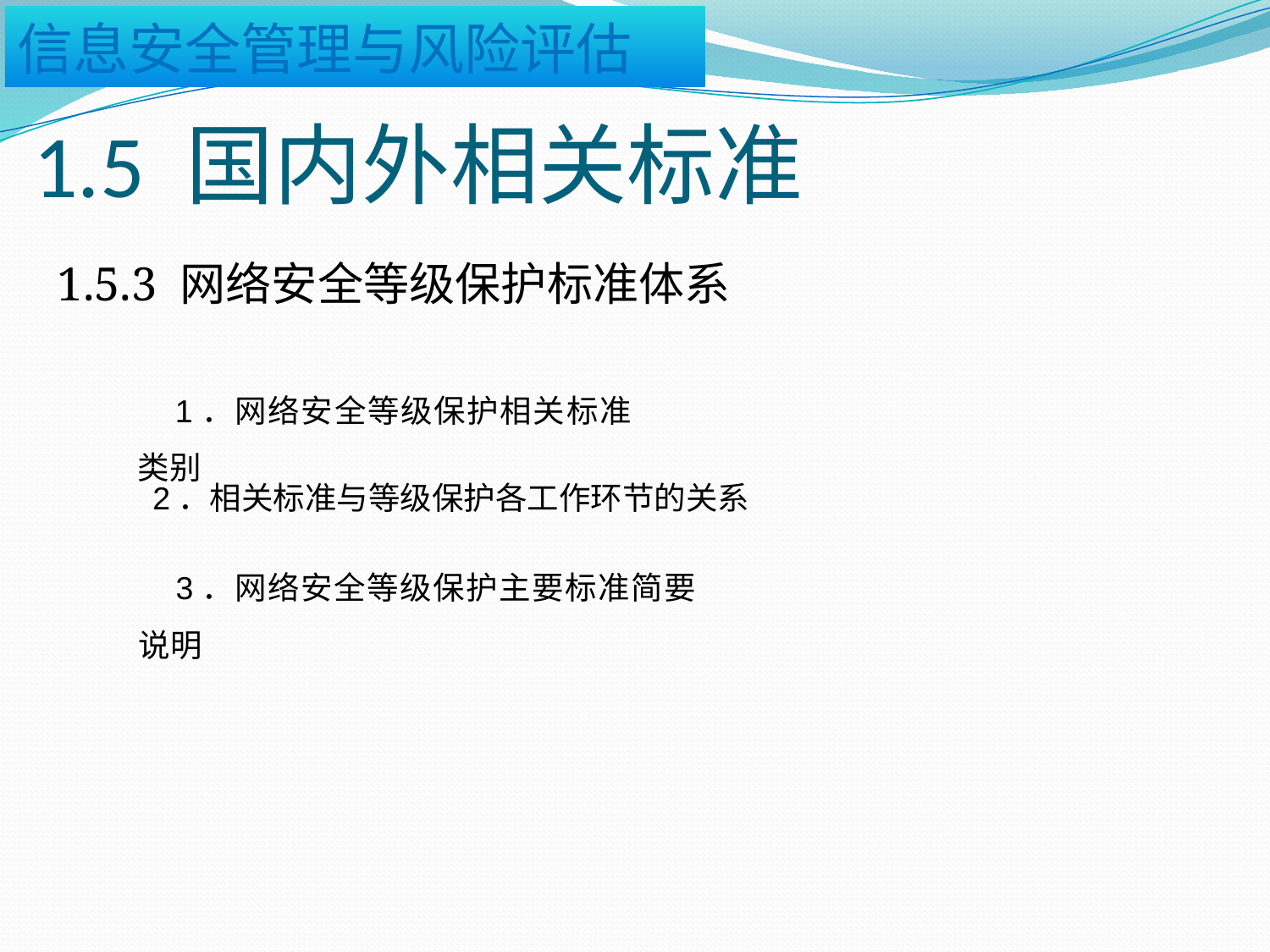

# 1.5 国内外相关标准
1.5.3 网络安全等级保护标准体系
1．网络安全等级保护相关标准类别
2．相关标准与等级保护各工作环节的关系
3．网络安全等级保护主要标准简要说明